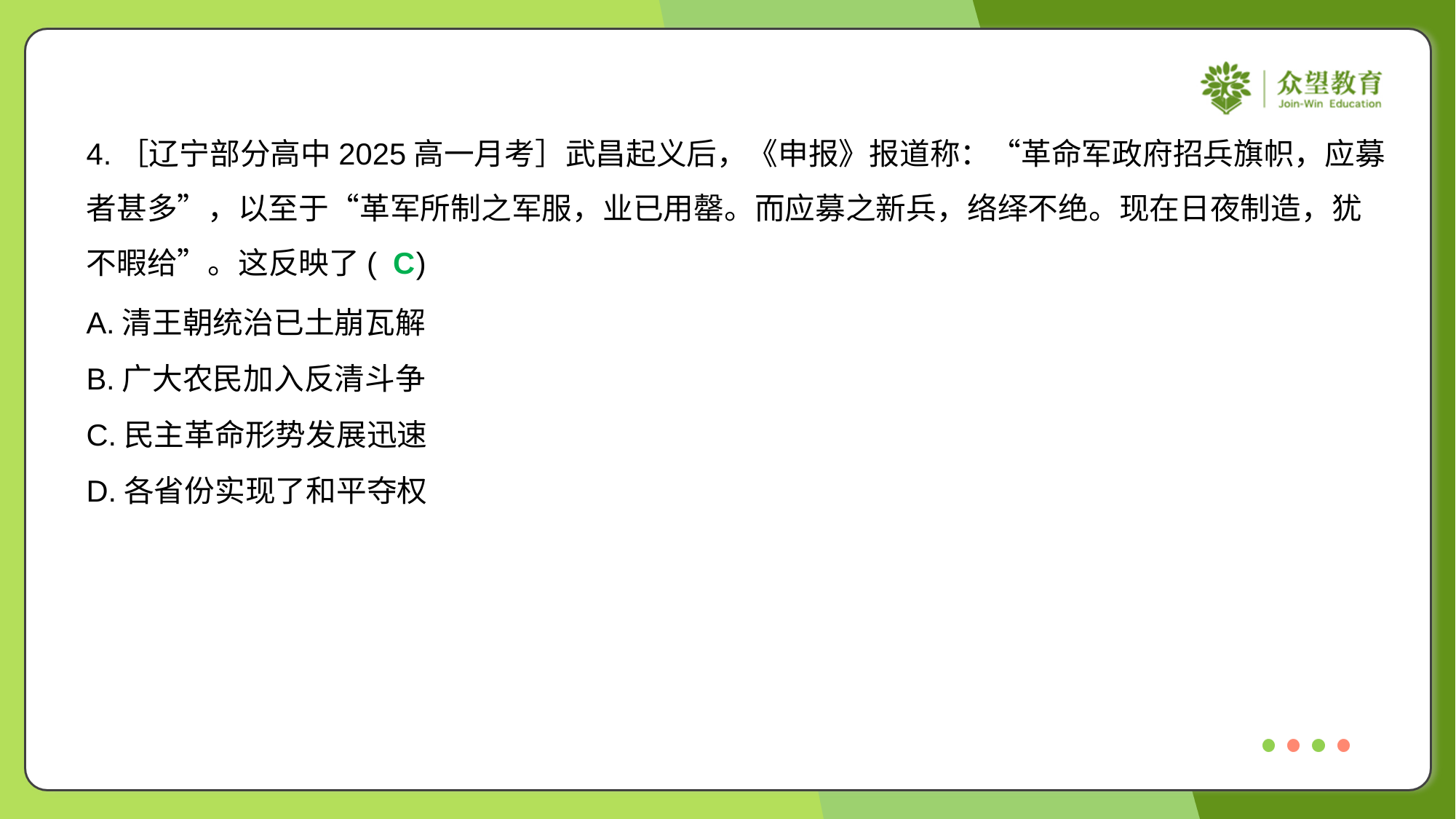

4.［辽宁部分高中2025高一月考］武昌起义后，《申报》报道称：“革命军政府招兵旗帜，应募
者甚多”，以至于“革军所制之军服，业已用罄。而应募之新兵，络绎不绝。现在日夜制造，犹
不暇给”。这反映了(     )
C
A.清王朝统治已土崩瓦解
B.广大农民加入反清斗争
C.民主革命形势发展迅速
D.各省份实现了和平夺权